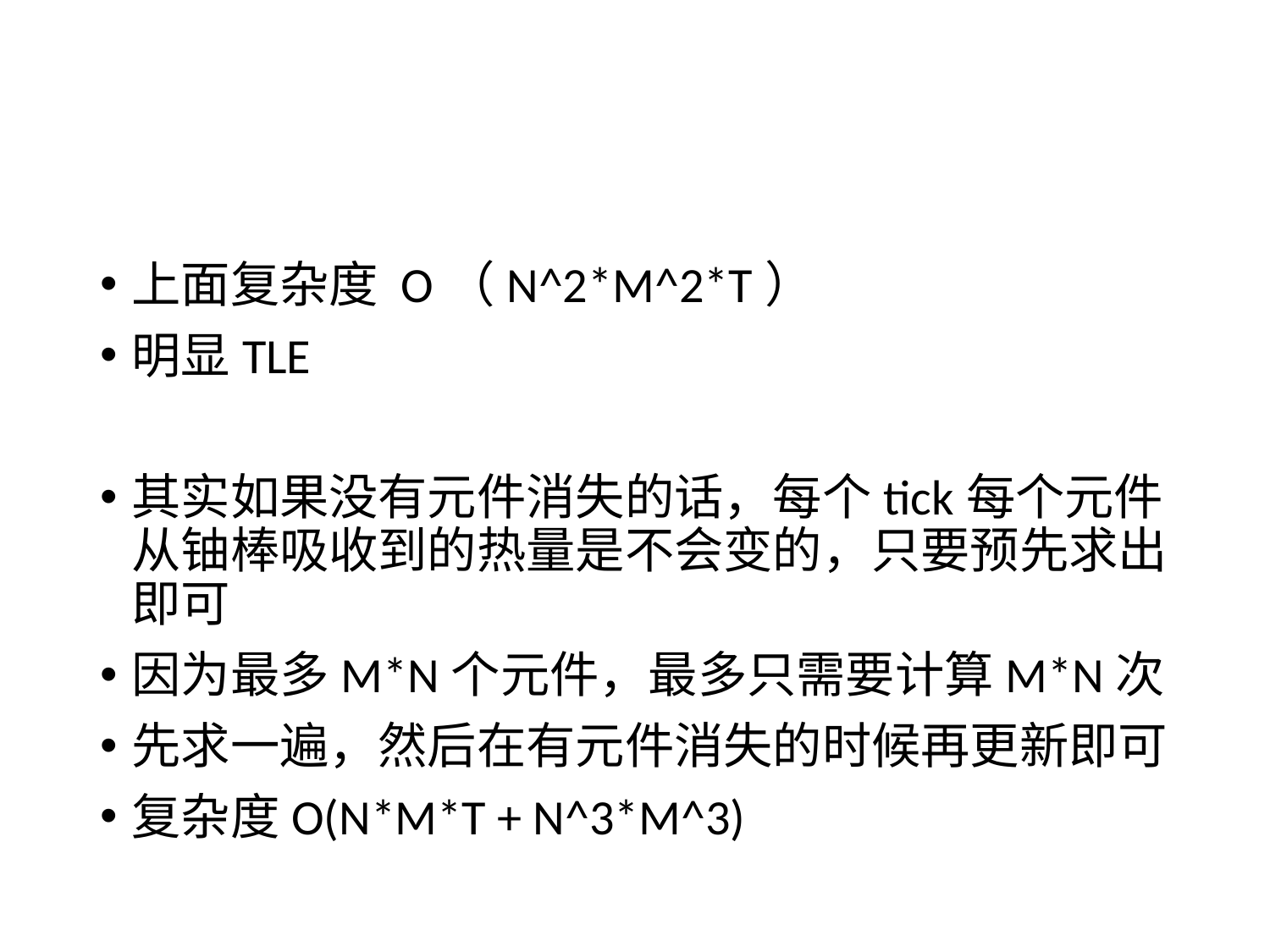

#
上面复杂度 O（N^2*M^2*T）
明显TLE

其实如果没有元件消失的话，每个tick每个元件从铀棒吸收到的热量是不会变的，只要预先求出即可
因为最多M*N个元件，最多只需要计算M*N次
先求一遍，然后在有元件消失的时候再更新即可
复杂度O(N*M*T + N^3*M^3)